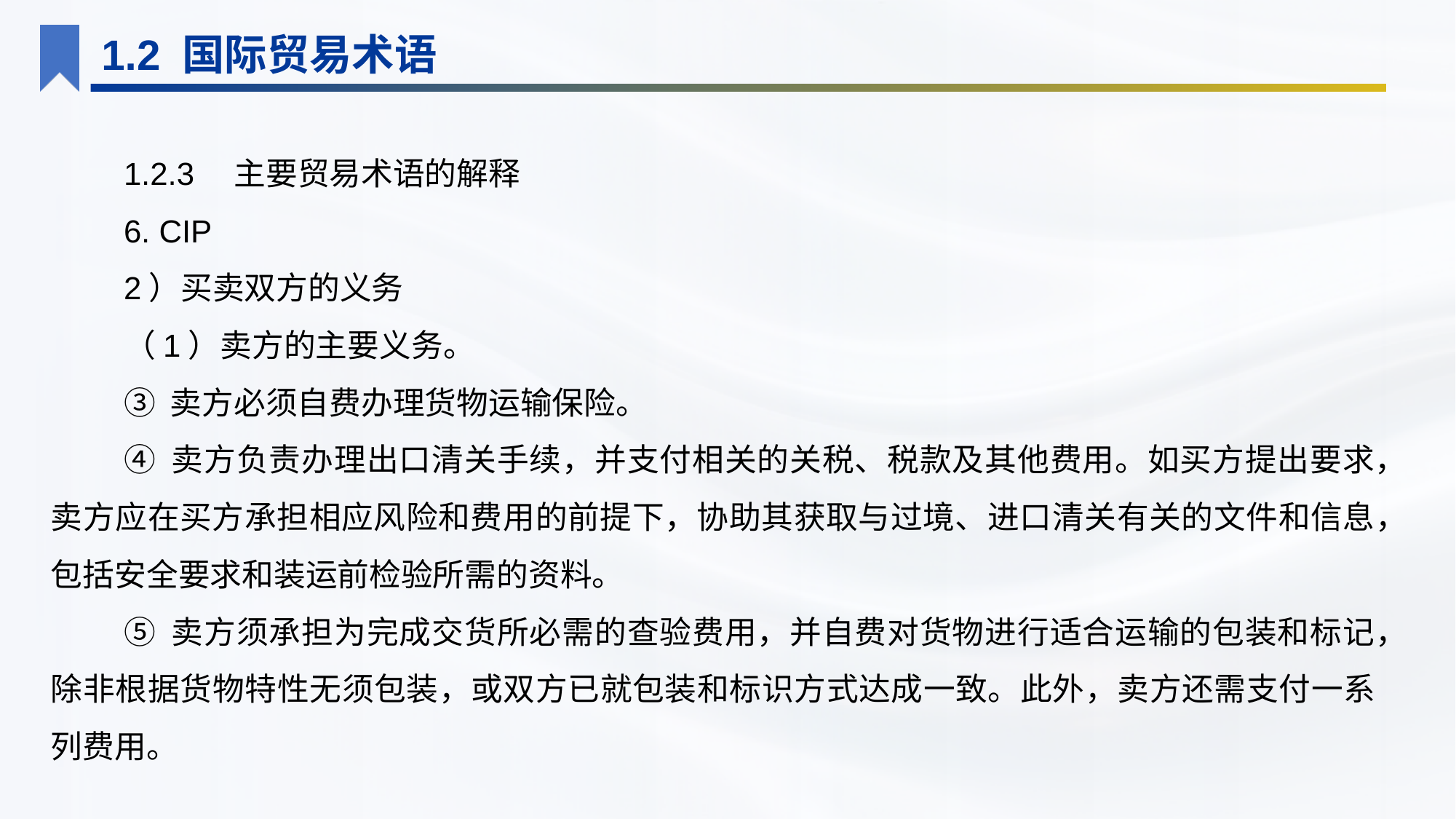

1.2 国际贸易术语
1.2.3　主要贸易术语的解释
6. CIP
2）买卖双方的义务
（1）卖方的主要义务。
③ 卖方必须自费办理货物运输保险。
④ 卖方负责办理出口清关手续，并支付相关的关税、税款及其他费用。如买方提出要求，卖方应在买方承担相应风险和费用的前提下，协助其获取与过境、进口清关有关的文件和信息，包括安全要求和装运前检验所需的资料。
⑤ 卖方须承担为完成交货所必需的查验费用，并自费对货物进行适合运输的包装和标记，除非根据货物特性无须包装，或双方已就包装和标识方式达成一致。此外，卖方还需支付一系列费用。